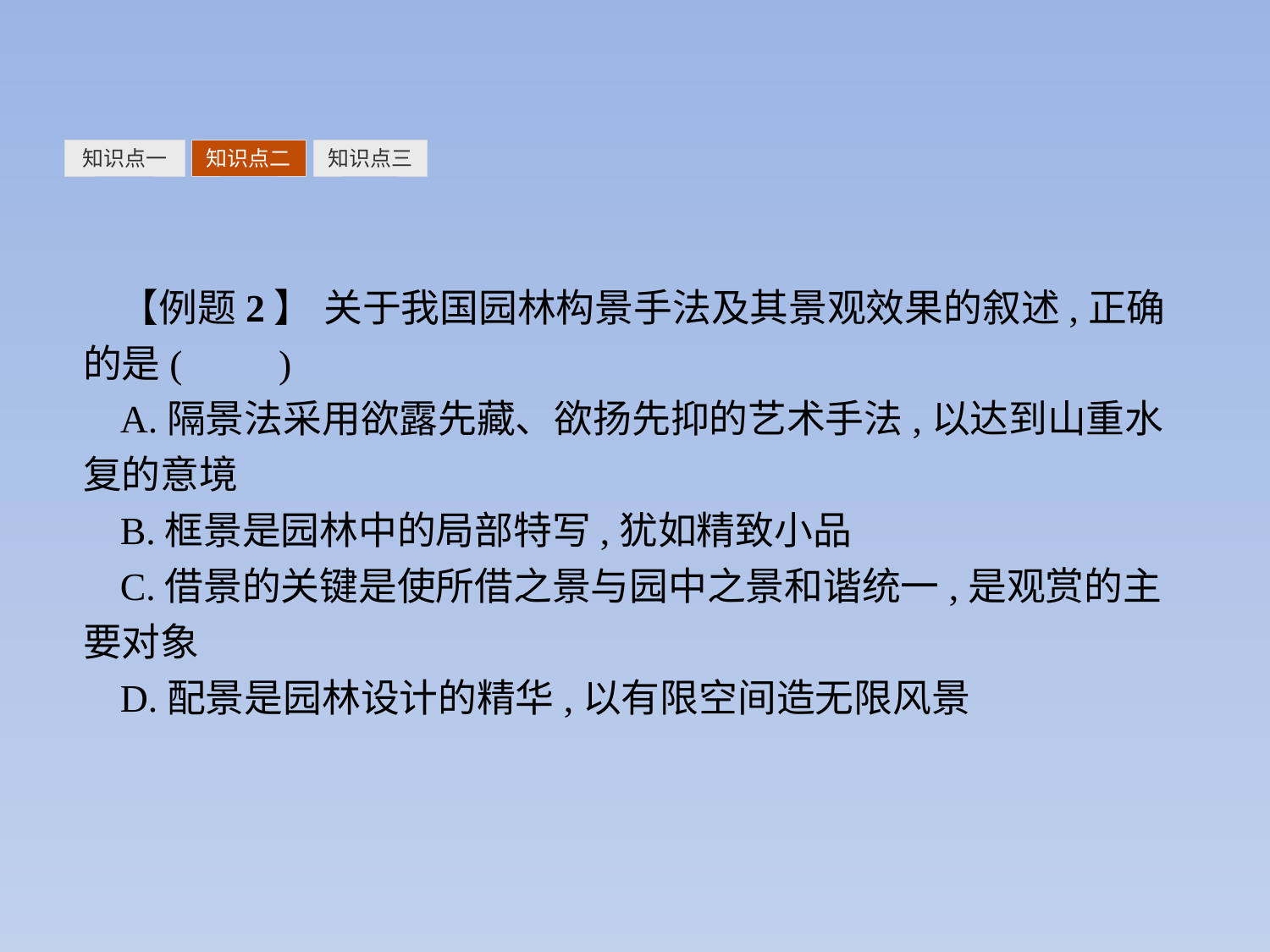

知识点一
知识点二
知识点三
【例题2】 关于我国园林构景手法及其景观效果的叙述,正确的是(　　)
A.隔景法采用欲露先藏、欲扬先抑的艺术手法,以达到山重水复的意境
B.框景是园林中的局部特写,犹如精致小品
C.借景的关键是使所借之景与园中之景和谐统一,是观赏的主要对象
D.配景是园林设计的精华,以有限空间造无限风景